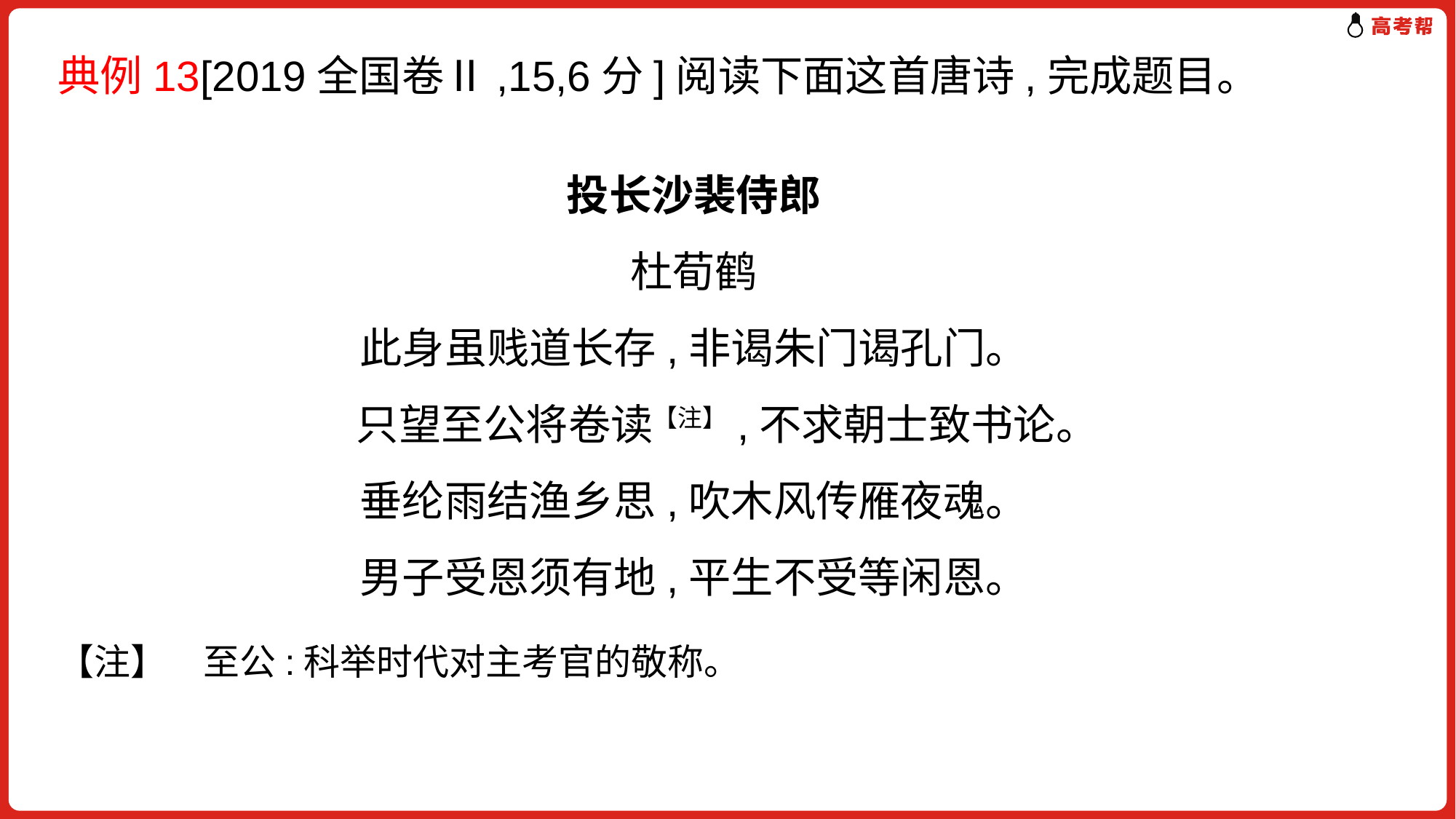

典例13[2019全国卷Ⅱ,15,6分]阅读下面这首唐诗,完成题目。
投长沙裴侍郎
杜荀鹤
此身虽贱道长存,非谒朱门谒孔门。
      只望至公将卷读【注】,不求朝士致书论。
垂纶雨结渔乡思,吹木风传雁夜魂。
男子受恩须有地,平生不受等闲恩。
【注】　至公:科举时代对主考官的敬称。